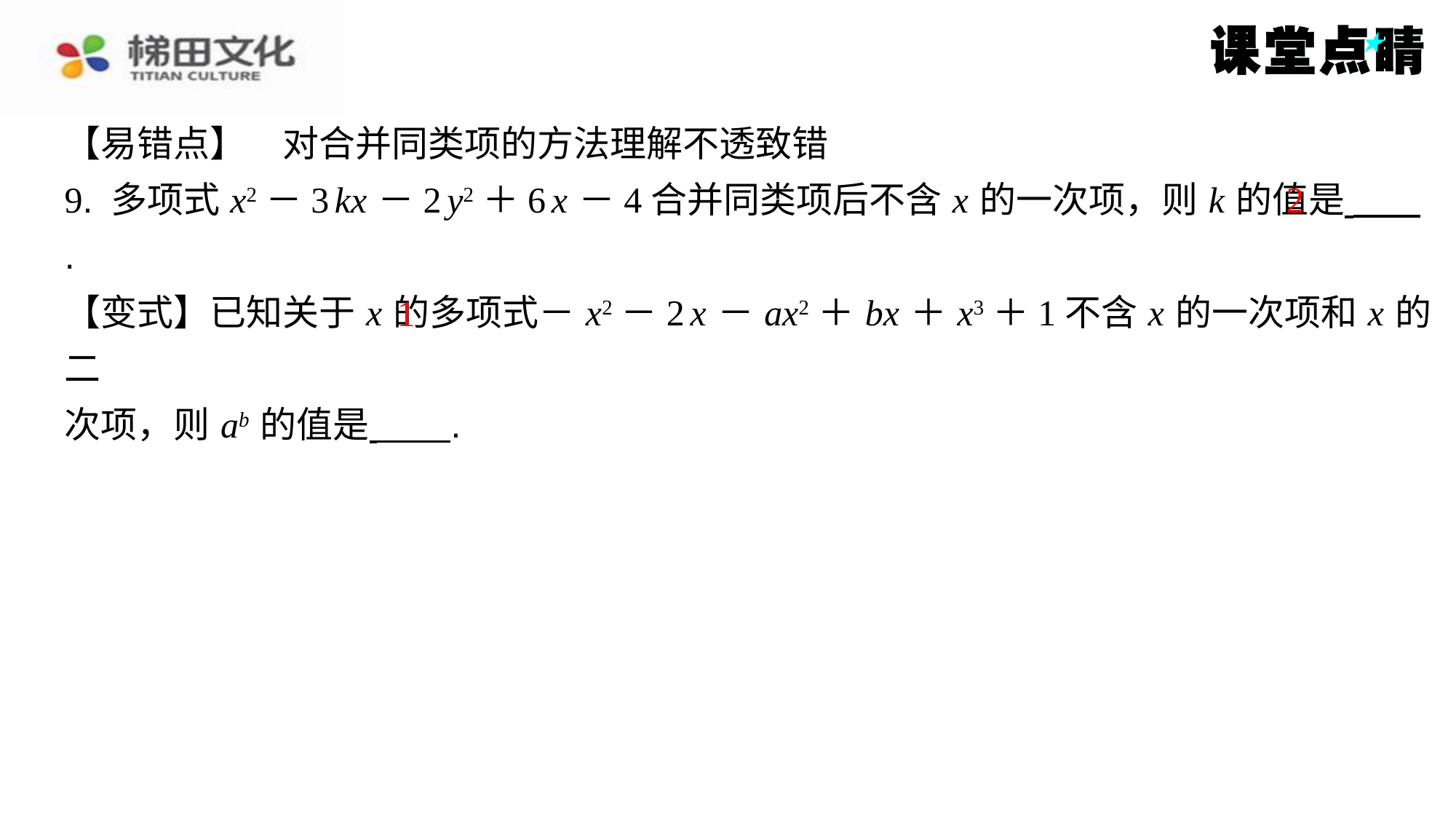

【易错点】　对合并同类项的方法理解不透致错
9. 多项式 x2－3 kx －2 y2＋6 x －4合并同类项后不含 x 的一次项，则 k 的值是            ⁠.
【变式】已知关于 x 的多项式－ x2－2 x － ax2＋ bx ＋ x3＋1不含 x 的一次项和 x 的二
次项，则 ab 的值是            ⁠.
2
1